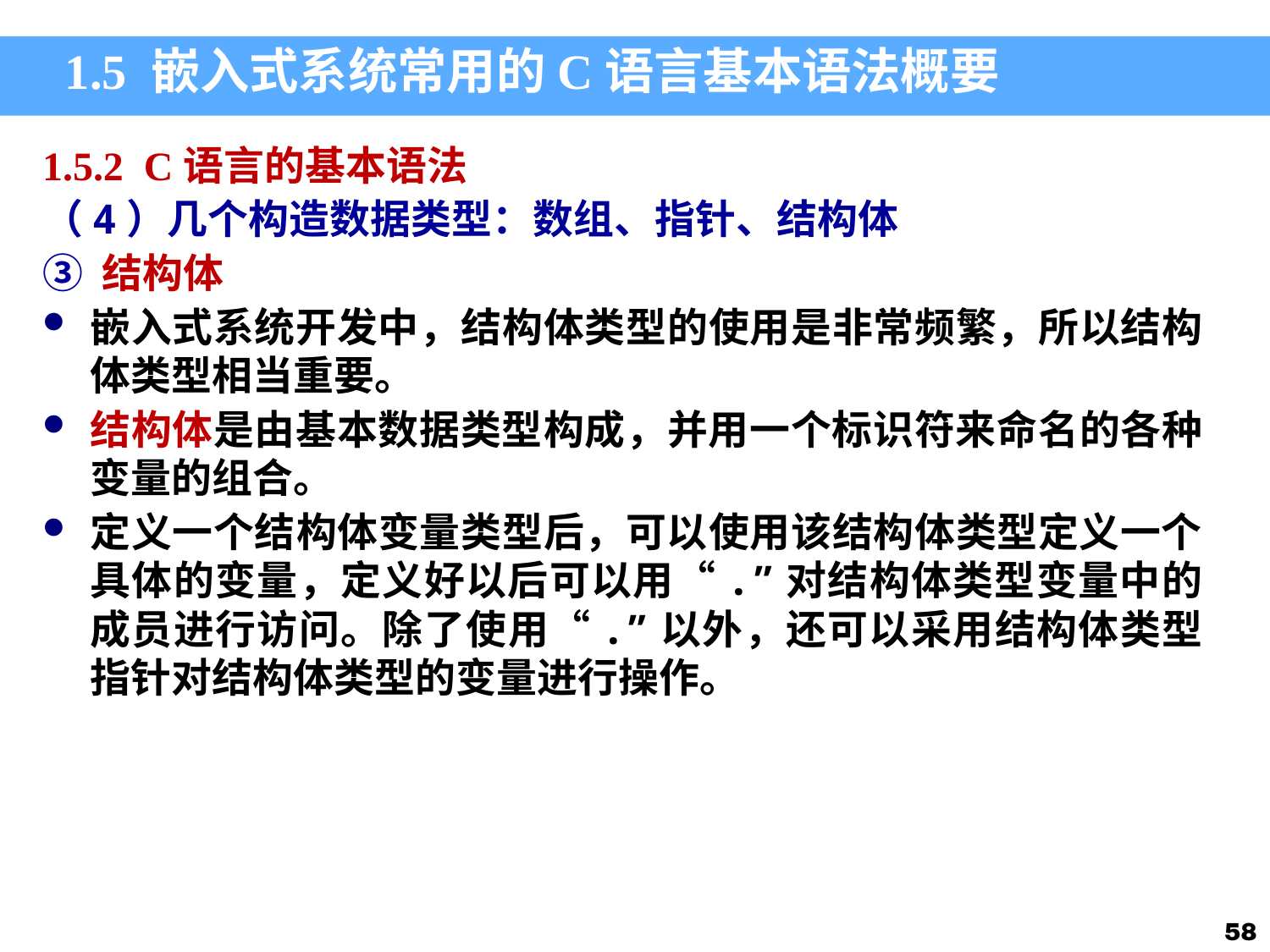

1.5 嵌入式系统常用的C语言基本语法概要
1.5.2  C语言的基本语法
（4）几个构造数据类型：数组、指针、结构体
③ 结构体
嵌入式系统开发中，结构体类型的使用是非常频繁，所以结构体类型相当重要。
结构体是由基本数据类型构成，并用一个标识符来命名的各种变量的组合。
定义一个结构体变量类型后，可以使用该结构体类型定义一个具体的变量，定义好以后可以用“.”对结构体类型变量中的成员进行访问。除了使用“.”以外，还可以采用结构体类型指针对结构体类型的变量进行操作。
58